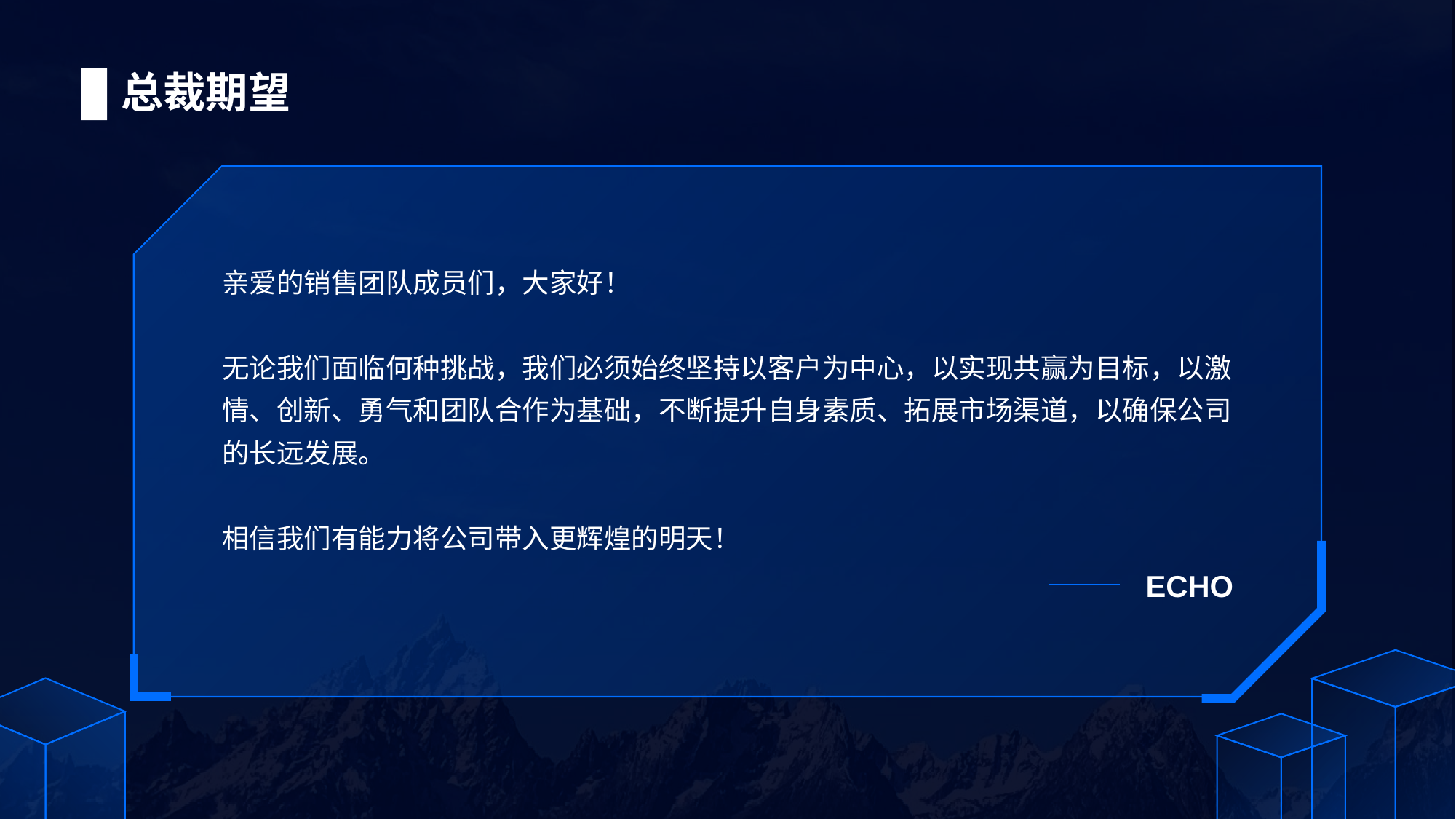

# 总裁期望

亲爱的销售团队成员们，大家好！

无论我们面临何种挑战，我们必须始终坚持以客户为中心，以实现共赢为目标，以激情、创新、勇气和团队合作为基础，不断提升自身素质、拓展市场渠道，以确保公司的长远发展。

相信我们有能力将公司带入更辉煌的明天！
ECHO